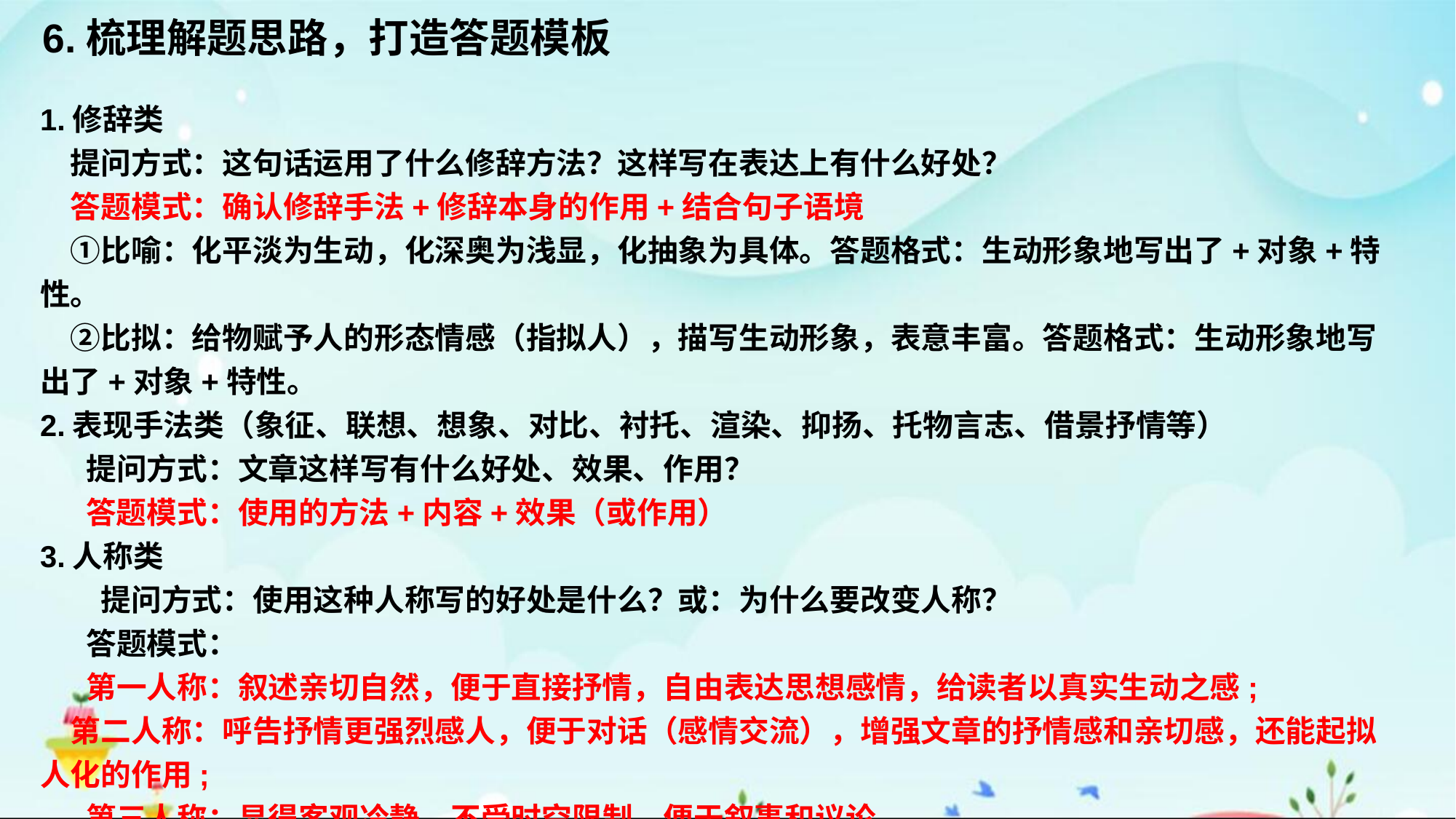

6.梳理解题思路，打造答题模板
1.修辞类
　提问方式：这句话运用了什么修辞方法？这样写在表达上有什么好处？
　答题模式：确认修辞手法+修辞本身的作用+结合句子语境
　①比喻：化平淡为生动，化深奥为浅显，化抽象为具体。答题格式：生动形象地写出了+对象+特性。
　②比拟：给物赋予人的形态情感（指拟人），描写生动形象，表意丰富。答题格式：生动形象地写出了+对象+特性。
2.表现手法类（象征、联想、想象、对比、衬托、渲染、抑扬、托物言志、借景抒情等）
 　提问方式：文章这样写有什么好处、效果、作用？
 　答题模式：使用的方法+内容+效果（或作用）
3.人称类
　　提问方式：使用这种人称写的好处是什么？或：为什么要改变人称？
 　答题模式：
 　第一人称：叙述亲切自然，便于直接抒情，自由表达思想感情，给读者以真实生动之感;
　第二人称：呼告抒情更强烈感人，便于对话（感情交流），增强文章的抒情感和亲切感，还能起拟人化的作用;
 　第三人称：显得客观冷静，不受时空限制，便于叙事和议论。